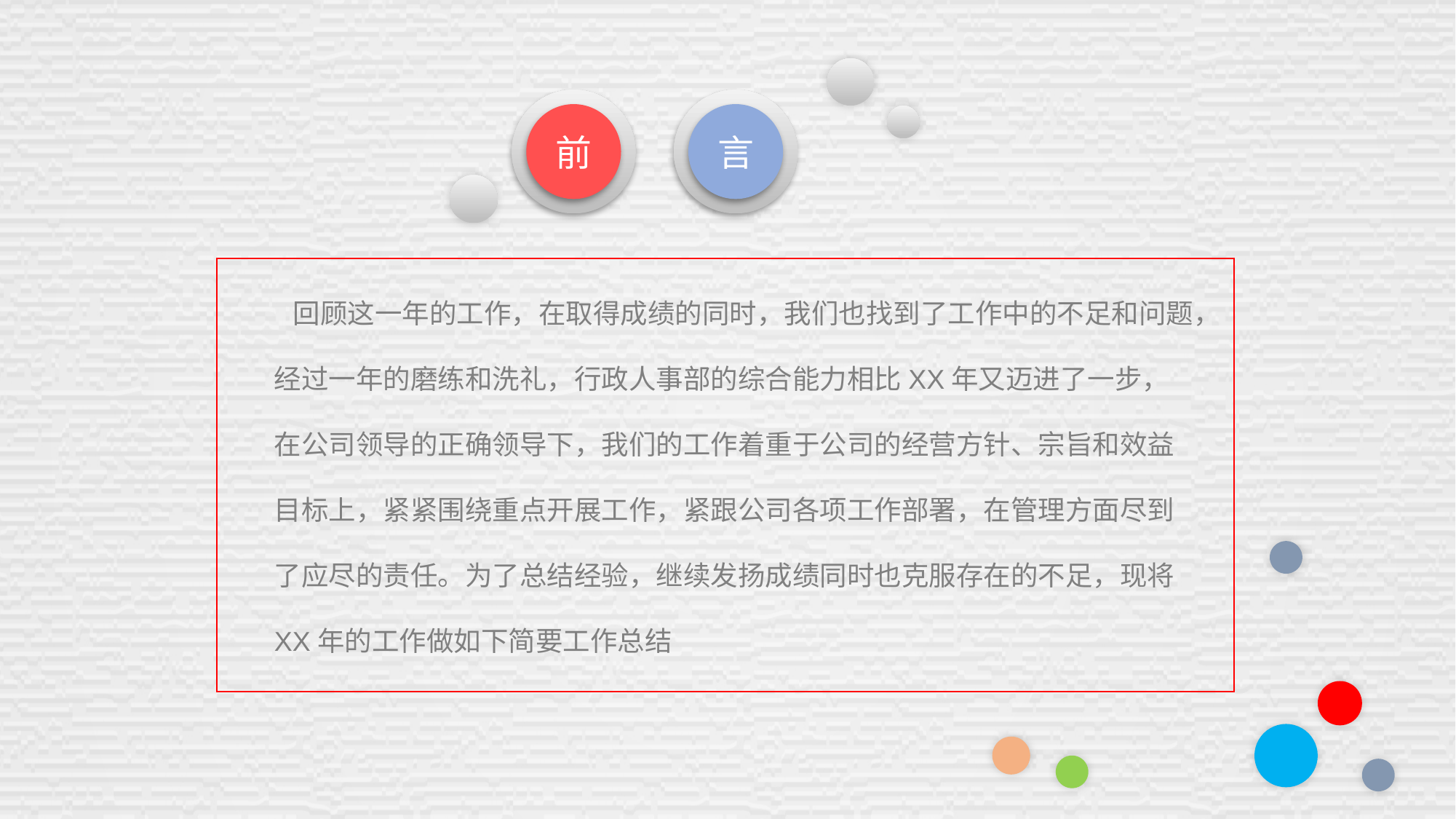

前
言

  回顾这一年的工作，在取得成绩的同时，我们也找到了工作中的不足和问题，

经过一年的磨练和洗礼，行政人事部的综合能力相比XX年又迈进了一步，

在公司领导的正确领导下，我们的工作着重于公司的经营方针、宗旨和效益

目标上，紧紧围绕重点开展工作，紧跟公司各项工作部署，在管理方面尽到

了应尽的责任。为了总结经验，继续发扬成绩同时也克服存在的不足，现将

XX年的工作做如下简要工作总结